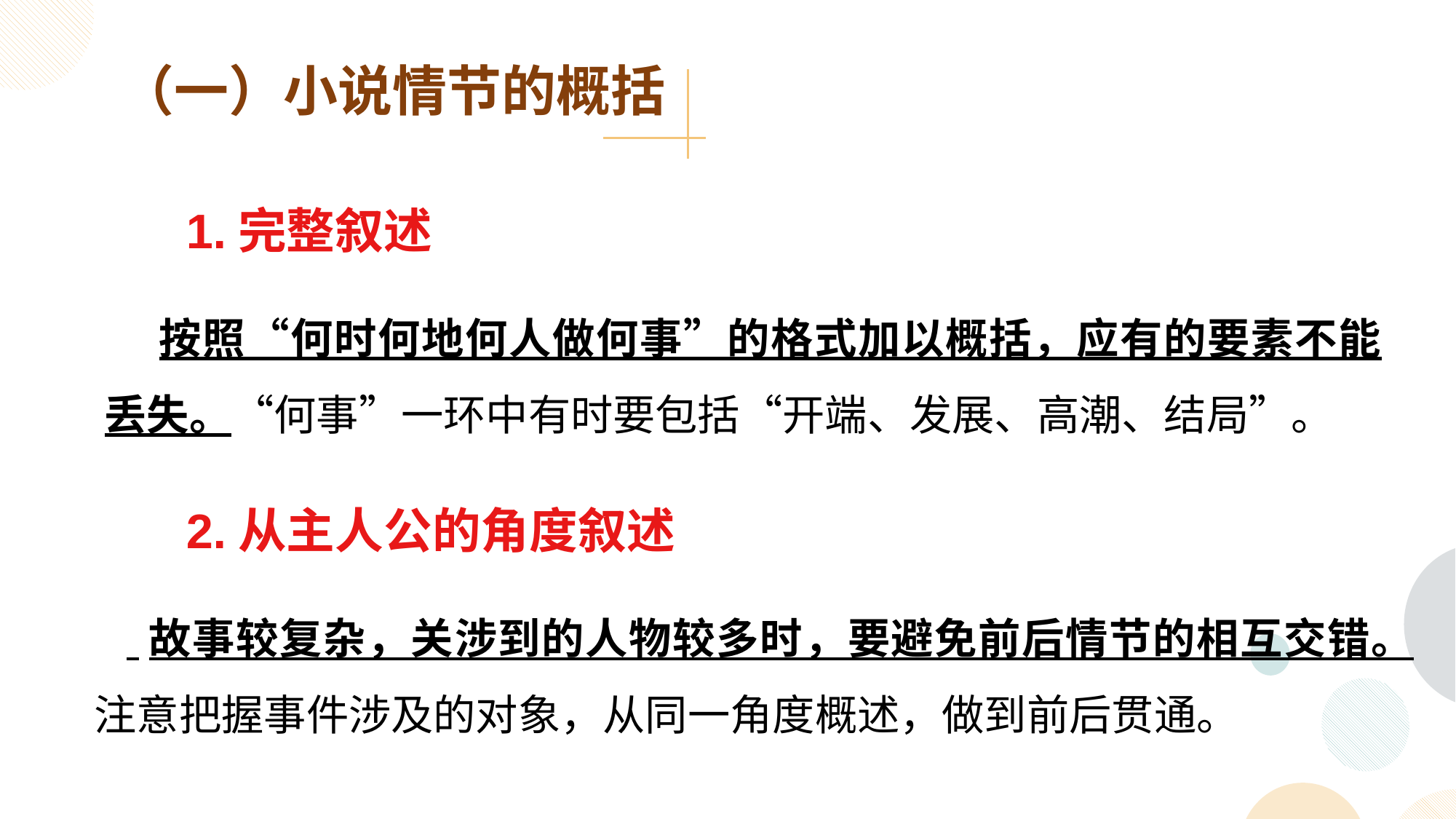

（一）小说情节的概括
1.完整叙述
    按照“何时何地何人做何事”的格式加以概括，应有的要素不能丢失。“何事”一环中有时要包括“开端、发展、高潮、结局”。
2.从主人公的角度叙述

    故事较复杂，关涉到的人物较多时，要避免前后情节的相互交错。注意把握事件涉及的对象，从同一角度概述，做到前后贯通。